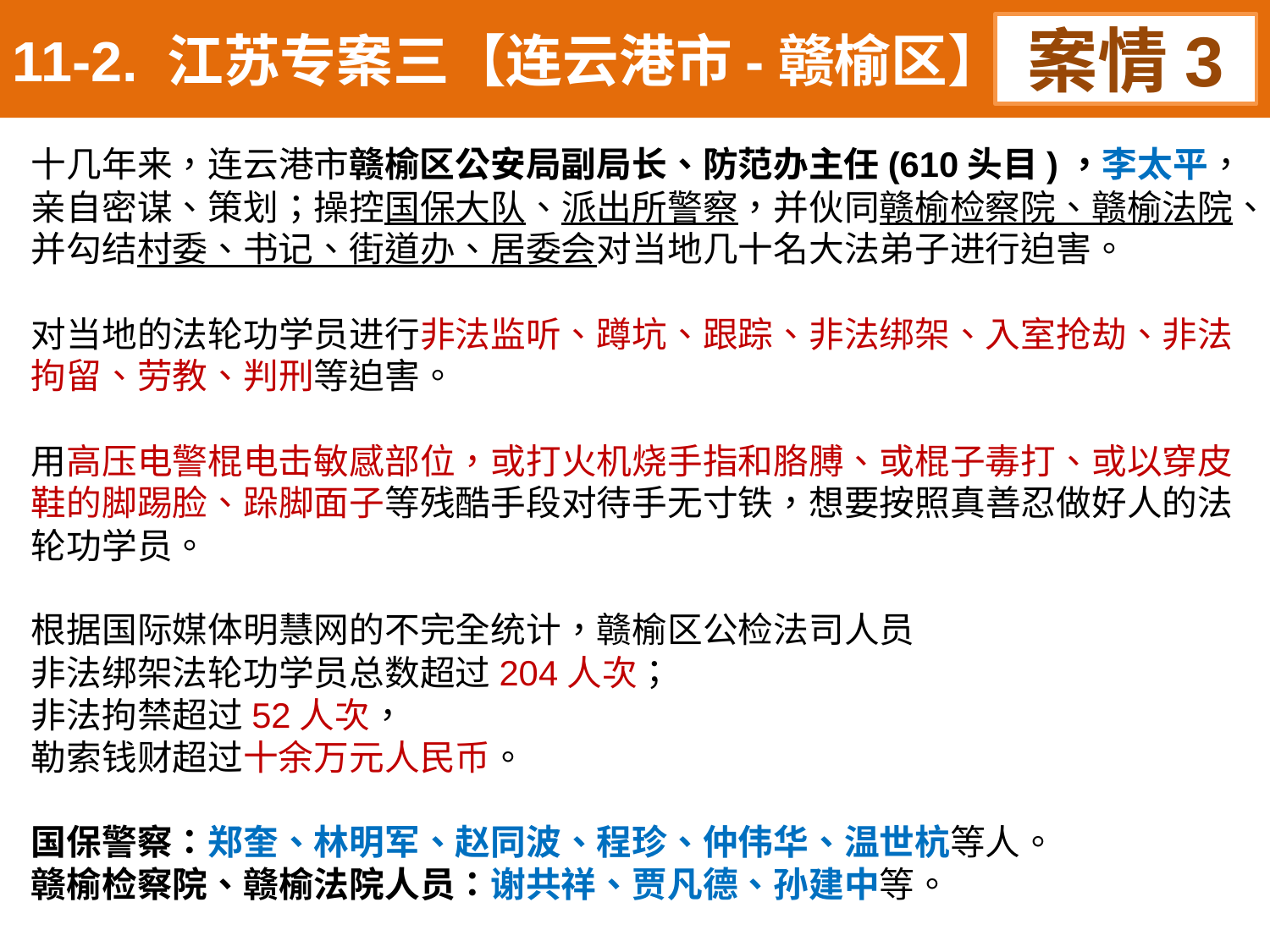

11-2. 江苏专案三【连云港市-赣榆区】
案情3
十几年来，连云港市赣榆区公安局副局长、防范办主任(610头目)，李太平，
亲自密谋、策划；操控国保大队、派出所警察，并伙同赣榆检察院、赣榆法院、并勾结村委、书记、街道办、居委会对当地几十名大法弟子进行迫害。

对当地的法轮功学员进行非法监听、蹲坑、跟踪、非法绑架、入室抢劫、非法拘留、劳教、判刑等迫害。

用高压电警棍电击敏感部位，或打火机烧手指和胳膊、或棍子毒打、或以穿皮鞋的脚踢脸、跺脚面子等残酷手段对待手无寸铁，想要按照真善忍做好人的法轮功学员。

根据国际媒体明慧网的不完全统计，赣榆区公检法司人员
非法绑架法轮功学员总数超过204人次；
非法拘禁超过52人次，
勒索钱财超过十余万元人民币。

国保警察：郑奎、林明军、赵同波、程珍、仲伟华、温世杭等人。
赣榆检察院、赣榆法院人员：谢共祥、贾凡德、孙建中等。